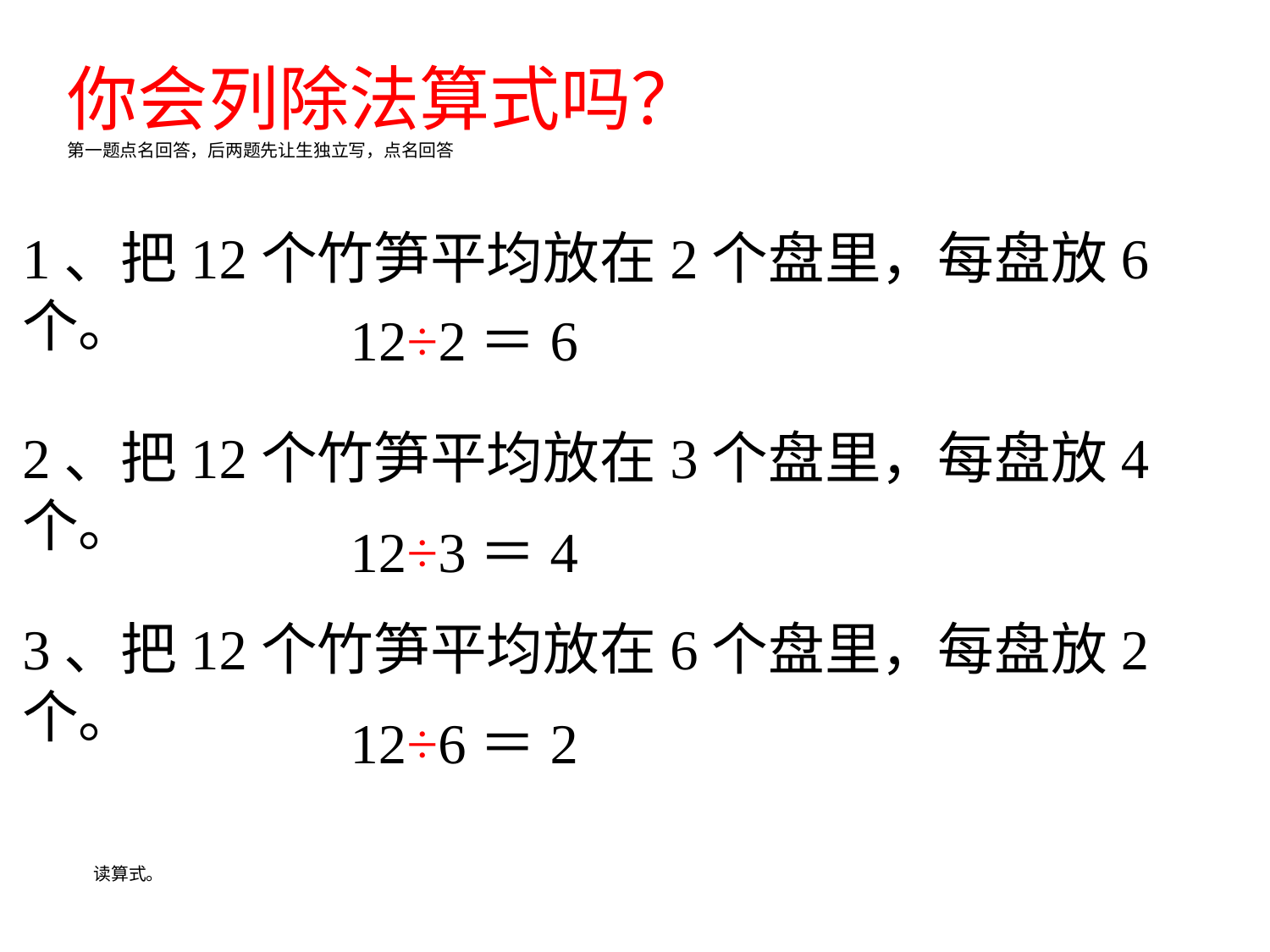

你会列除法算式吗？
第一题点名回答，后两题先让生独立写，点名回答
1、把12个竹笋平均放在2个盘里，每盘放6个。
12÷2＝6
2、把12个竹笋平均放在3个盘里，每盘放4个。
12÷3＝4
3、把12个竹笋平均放在6个盘里，每盘放2个。
12÷6＝2
读算式。